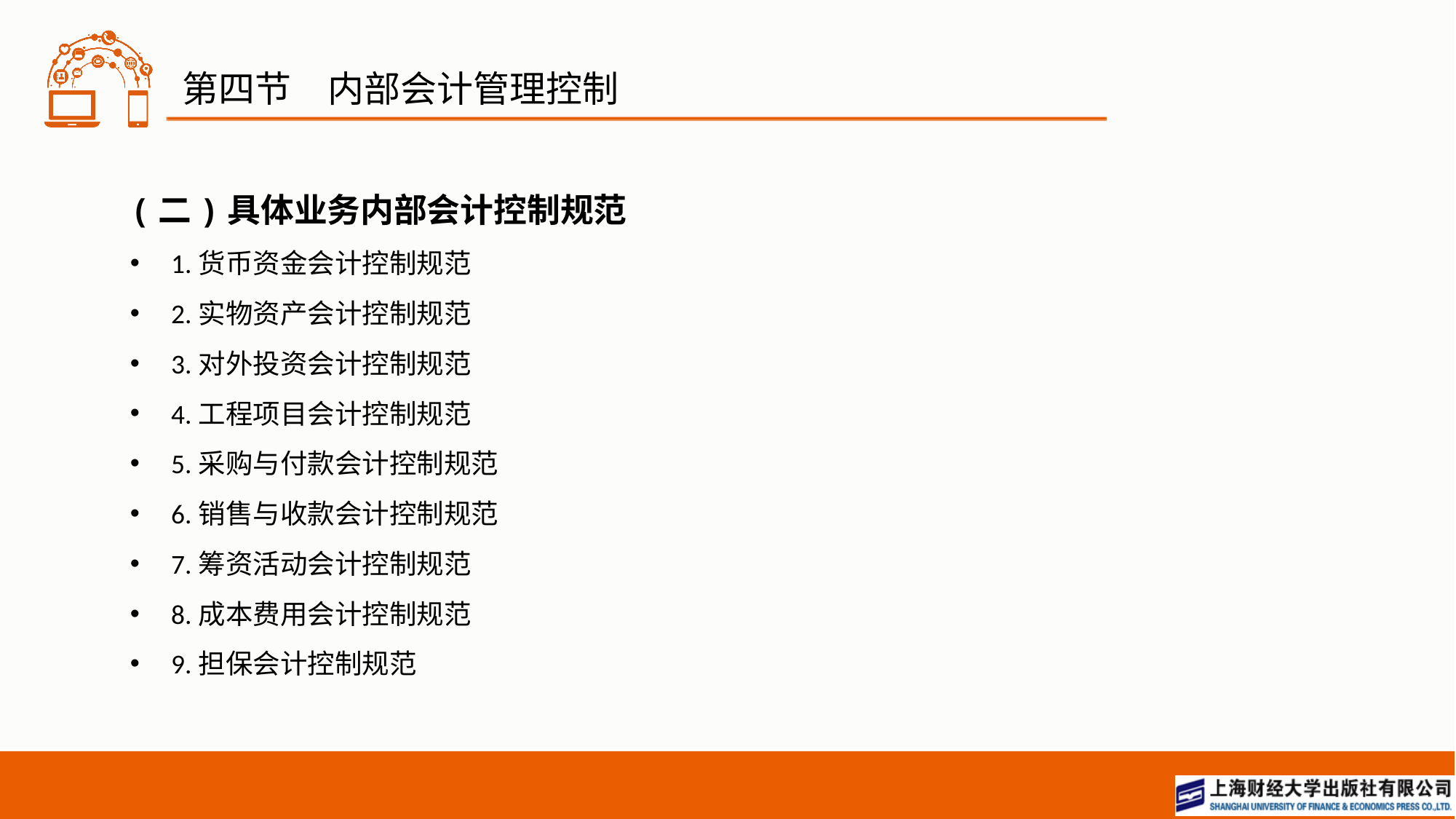

# 第四节　内部会计管理控制
(二)具体业务内部会计控制规范
1.货币资金会计控制规范
2.实物资产会计控制规范
3.对外投资会计控制规范
4.工程项目会计控制规范
5.采购与付款会计控制规范
6.销售与收款会计控制规范
7.筹资活动会计控制规范
8.成本费用会计控制规范
9.担保会计控制规范